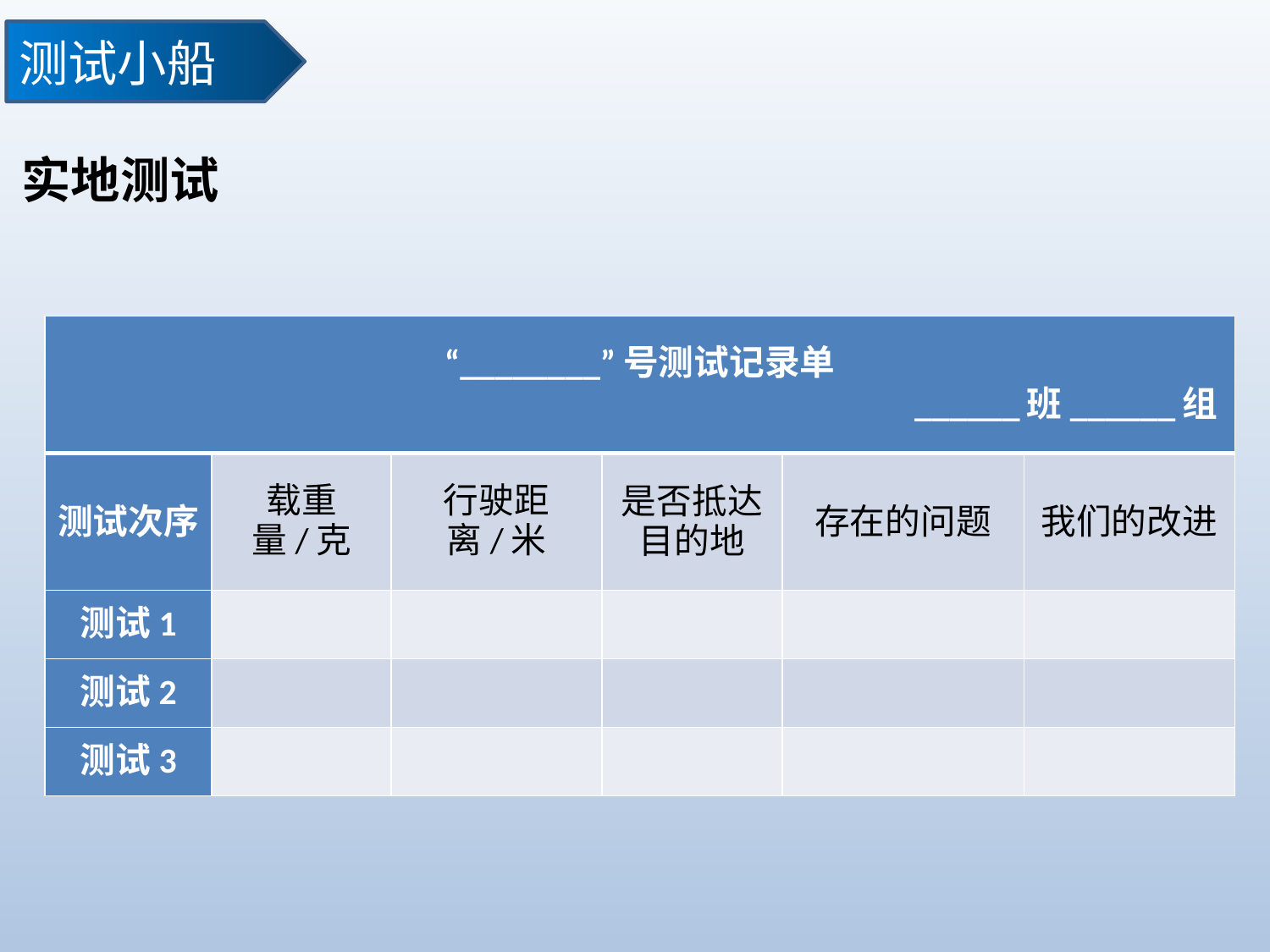

测试小船
实地测试
| “\_\_\_\_\_\_\_\_”号测试记录单 \_\_\_\_\_\_班\_\_\_\_\_\_组 |  |  |  |  |  |
| --- | --- | --- | --- | --- | --- |
| 测试次序 | 载重量/克 | 行驶距离/米 | 是否抵达目的地 | 存在的问题 | 我们的改进 |
| 测试1 |  |  |  |  |  |
| 测试2 |  |  |  |  |  |
| 测试3 |  |  |  |  |  |